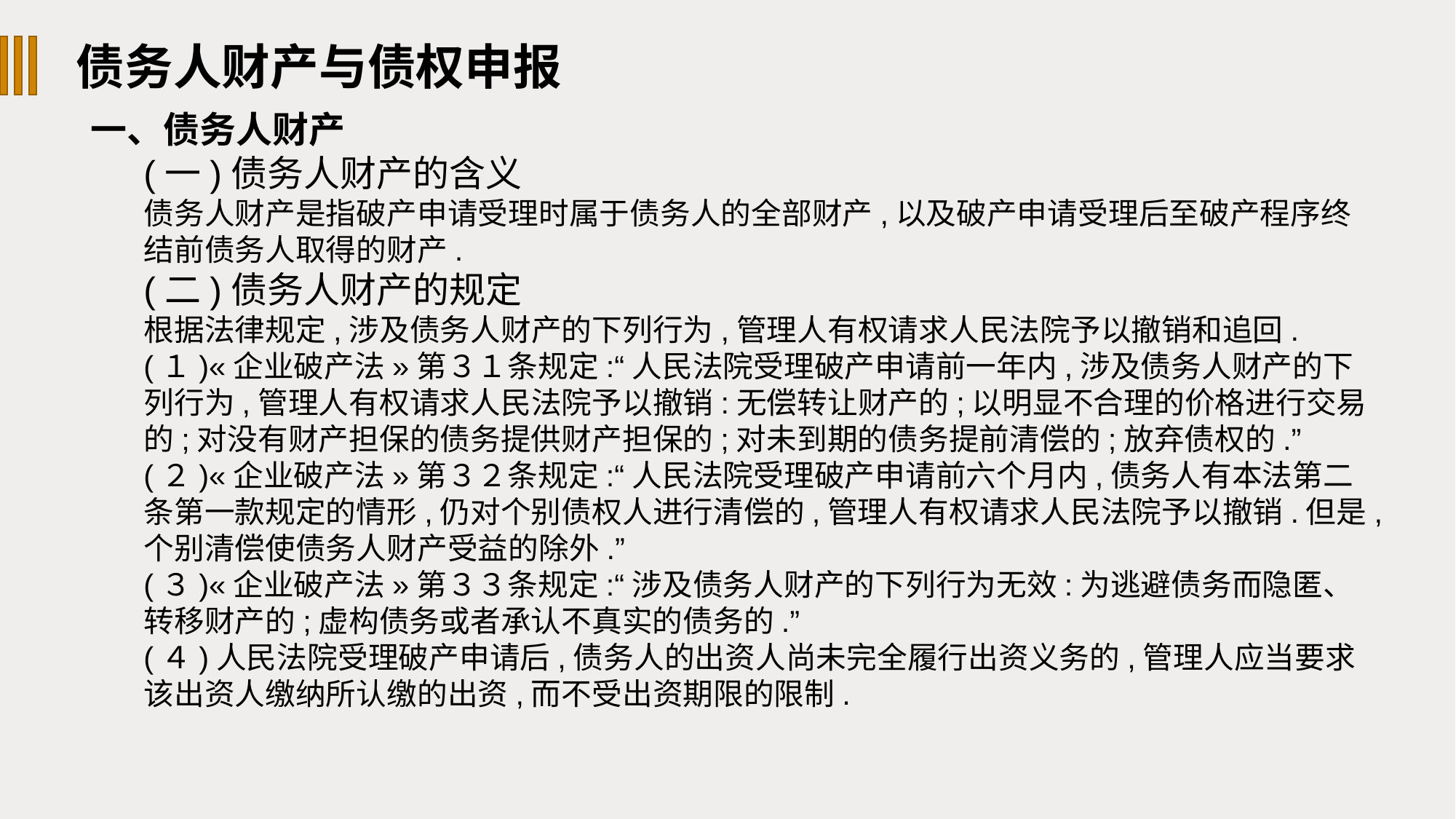

债务人财产与债权申报

一、债务人财产
(一)债务人财产的含义
债务人财产是指破产申请受理时属于债务人的全部财产,以及破产申请受理后至破产程序终结前债务人取得的财产.
(二)债务人财产的规定
根据法律规定,涉及债务人财产的下列行为,管理人有权请求人民法院予以撤销和追回.
(１)«企业破产法»第３１条规定:“人民法院受理破产申请前一年内,涉及债务人财产的下列行为,管理人有权请求人民法院予以撤销:无偿转让财产的;以明显不合理的价格进行交易的;对没有财产担保的债务提供财产担保的;对未到期的债务提前清偿的;放弃债权的.”
(２)«企业破产法»第３２条规定:“人民法院受理破产申请前六个月内,债务人有本法第二条第一款规定的情形,仍对个别债权人进行清偿的,管理人有权请求人民法院予以撤销.但是,个别清偿使债务人财产受益的除外.”
(３)«企业破产法»第３３条规定:“涉及债务人财产的下列行为无效:为逃避债务而隐匿、转移财产的;虚构债务或者承认不真实的债务的.”
(４)人民法院受理破产申请后,债务人的出资人尚未完全履行出资义务的,管理人应当要求该出资人缴纳所认缴的出资,而不受出资期限的限制.